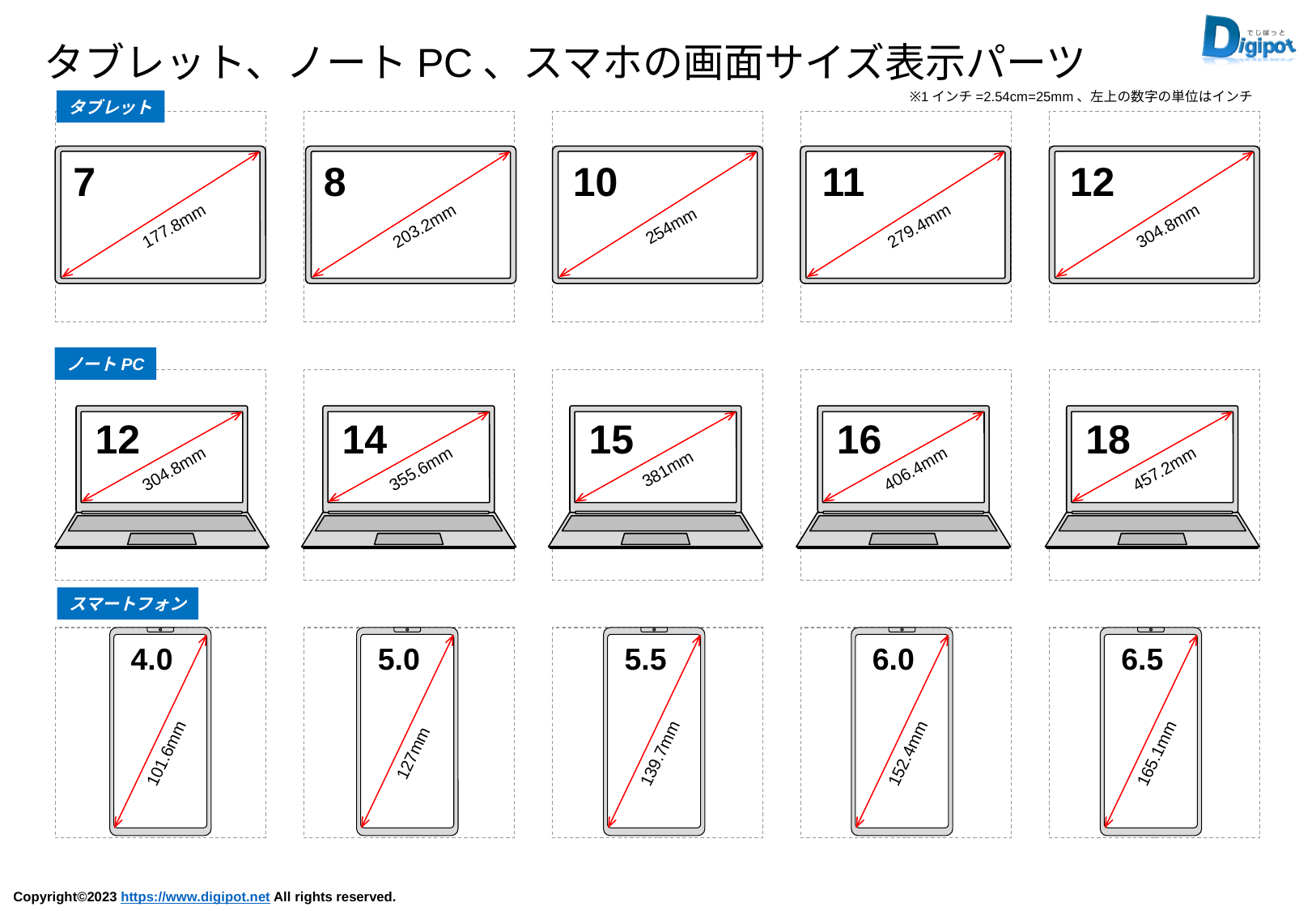

タブレット、ノートPC、スマホの画面サイズ表示パーツ
※1インチ=2.54cm=25mm、左上の数字の単位はインチ
タブレット

7
177.8mm

8
203.2mm

10
254mm

11
279.4mm

12
304.8mm
ノートPC

12
304.8mm

14
355.6mm

15
381mm

16
406.4mm

18
457.2mm
スマートフォン

4.0
101.6mm

5.0
127mm

5.5
139.7mm

6.0
152.4mm

6.5
165.1mm